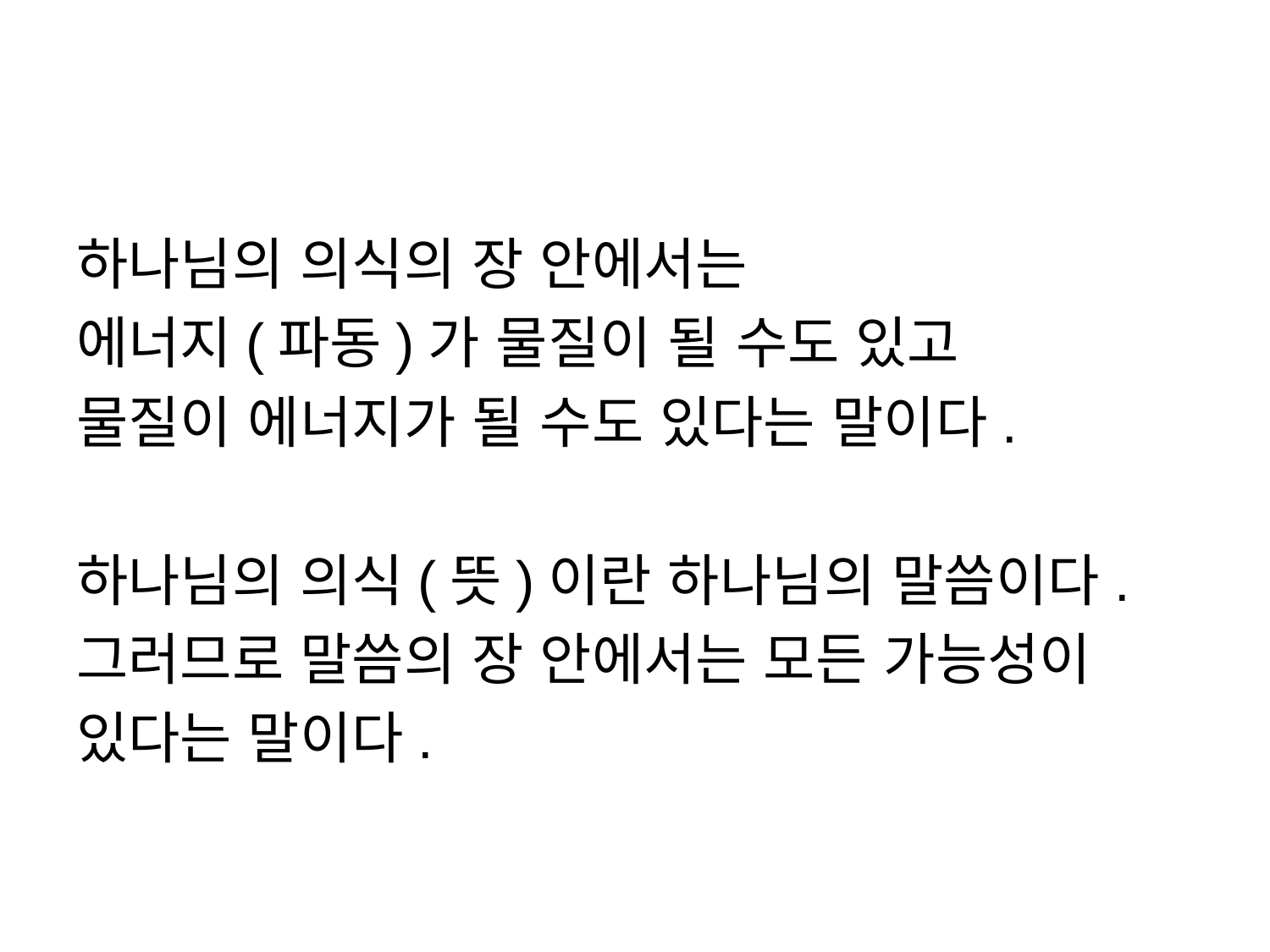

#
하나님의 의식의 장 안에서는
에너지(파동)가 물질이 될 수도 있고
물질이 에너지가 될 수도 있다는 말이다.

하나님의 의식(뜻)이란 하나님의 말씀이다.
그러므로 말씀의 장 안에서는 모든 가능성이
있다는 말이다.